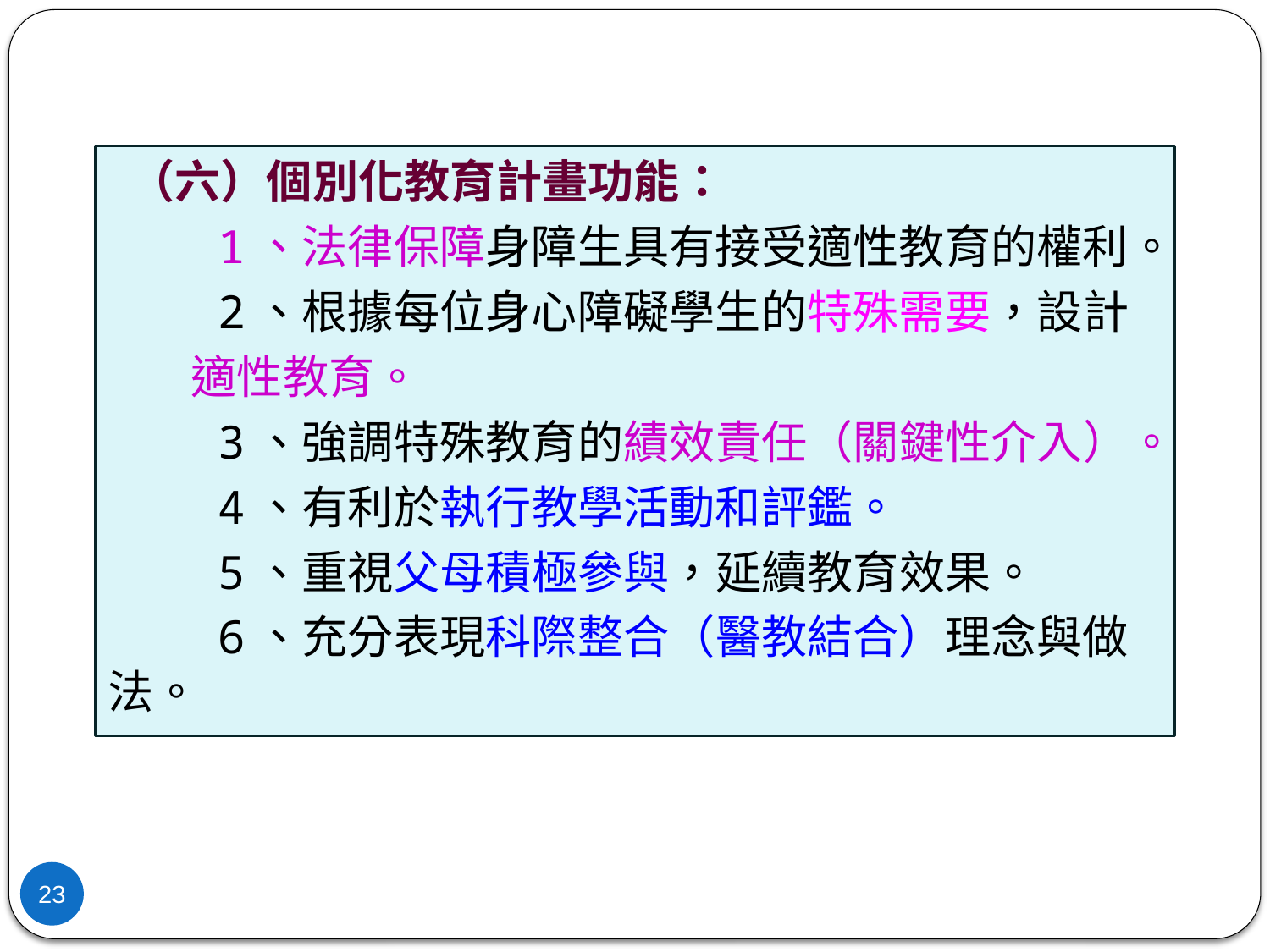

（六）個別化教育計畫功能：
    1、法律保障身障生具有接受適性教育的權利。
    2、根據每位身心障礙學生的特殊需要，設計
       適性教育。
    3、強調特殊教育的績效責任（關鍵性介入）。
    4、有利於執行教學活動和評鑑。
    5、重視父母積極參與，延續教育效果。
    6、充分表現科際整合（醫教結合）理念與做法。
23